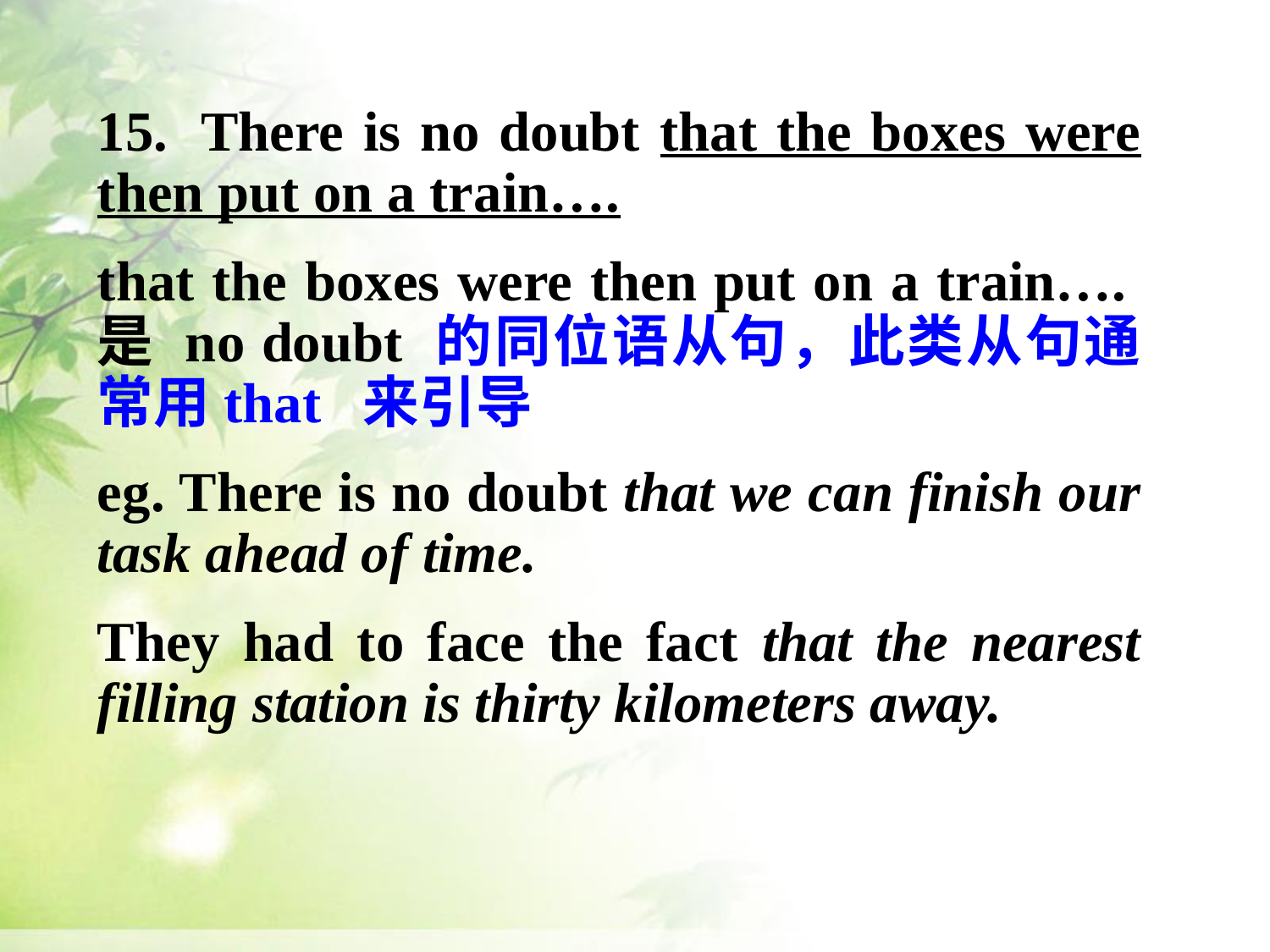

15.  There is no doubt that the boxes were then put on a train….
that the boxes were then put on a train….是 no doubt 的同位语从句，此类从句通常用that  来引导
eg. There is no doubt that we can finish our task ahead of time.
They had to face the fact that the nearest filling station is thirty kilometers away.